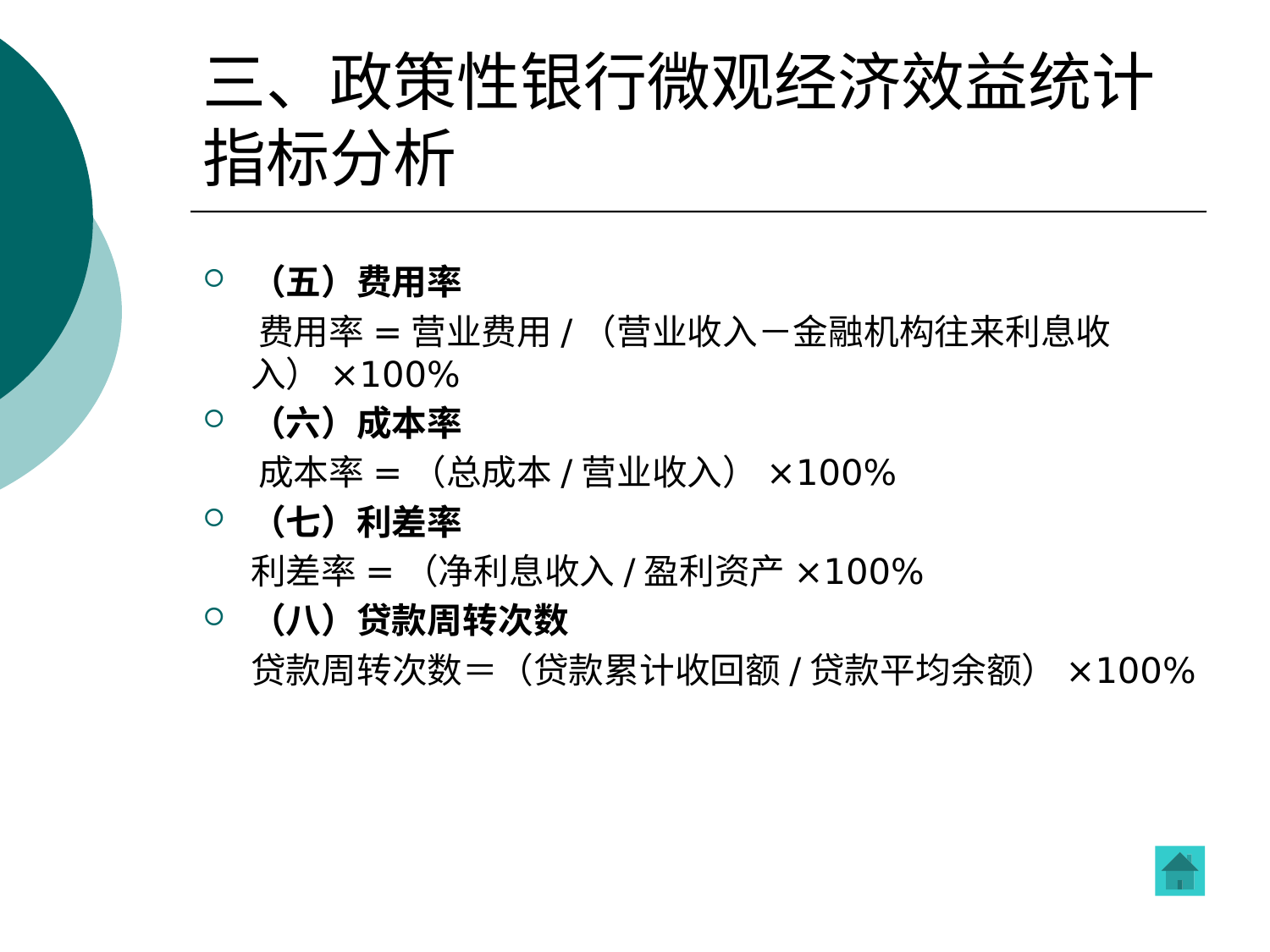

# 三、政策性银行微观经济效益统计指标分析
（五）费用率
      费用率=营业费用/（营业收入－金融机构往来利息收入）×100%
（六）成本率
      成本率=（总成本/营业收入）×100%
（七）利差率
     利差率=（净利息收入/盈利资产×100%
（八）贷款周转次数
     贷款周转次数＝（贷款累计收回额/贷款平均余额）×100%